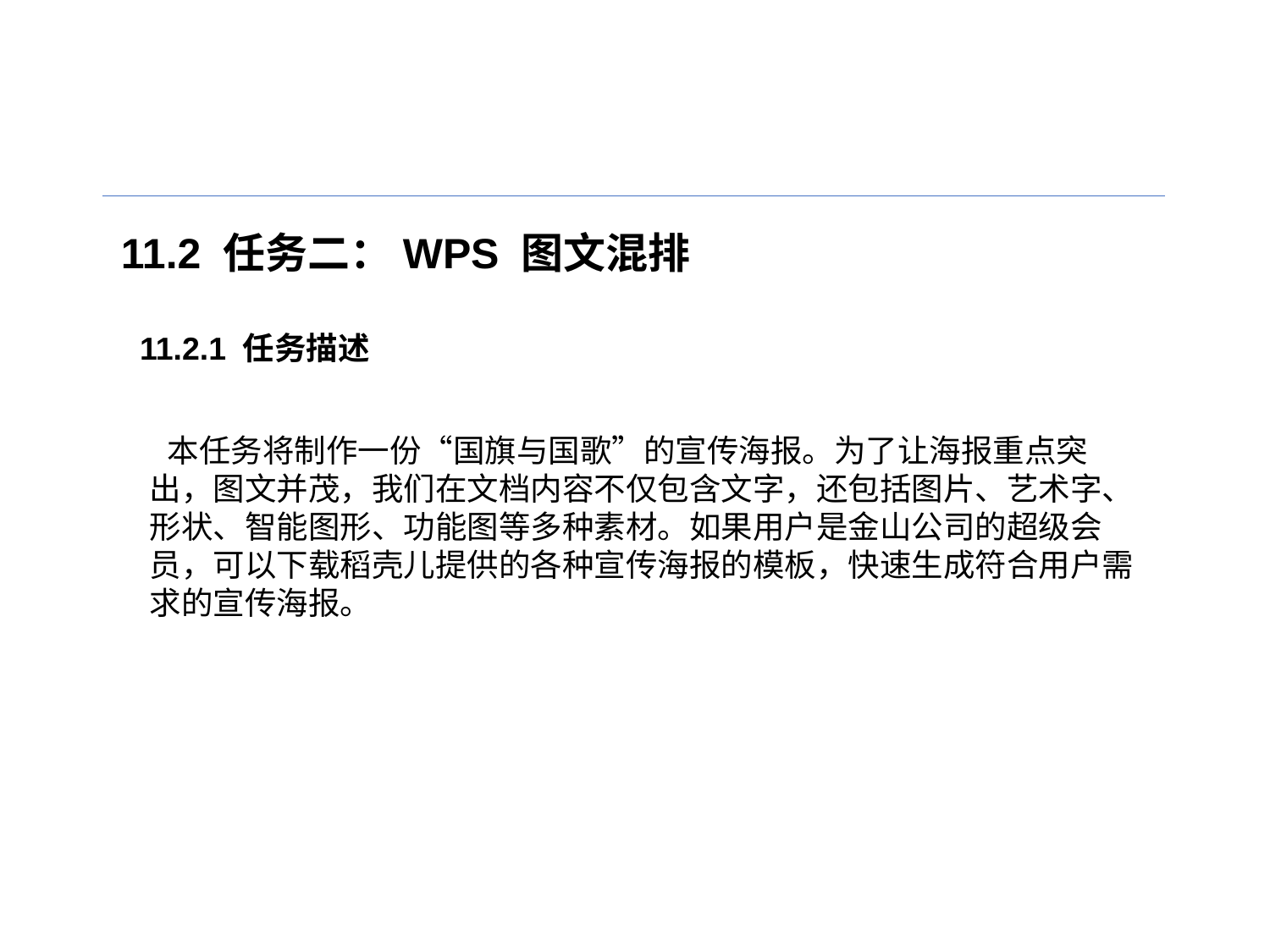

11.2 任务二：WPS 图文混排
11.2.1 任务描述
本任务将制作一份“国旗与国歌”的宣传海报。为了让海报重点突出，图文并茂，我们在文档内容不仅包含文字，还包括图片、艺术字、形状、智能图形、功能图等多种素材。如果用户是金山公司的超级会员，可以下载稻壳儿提供的各种宣传海报的模板，快速生成符合用户需求的宣传海报。